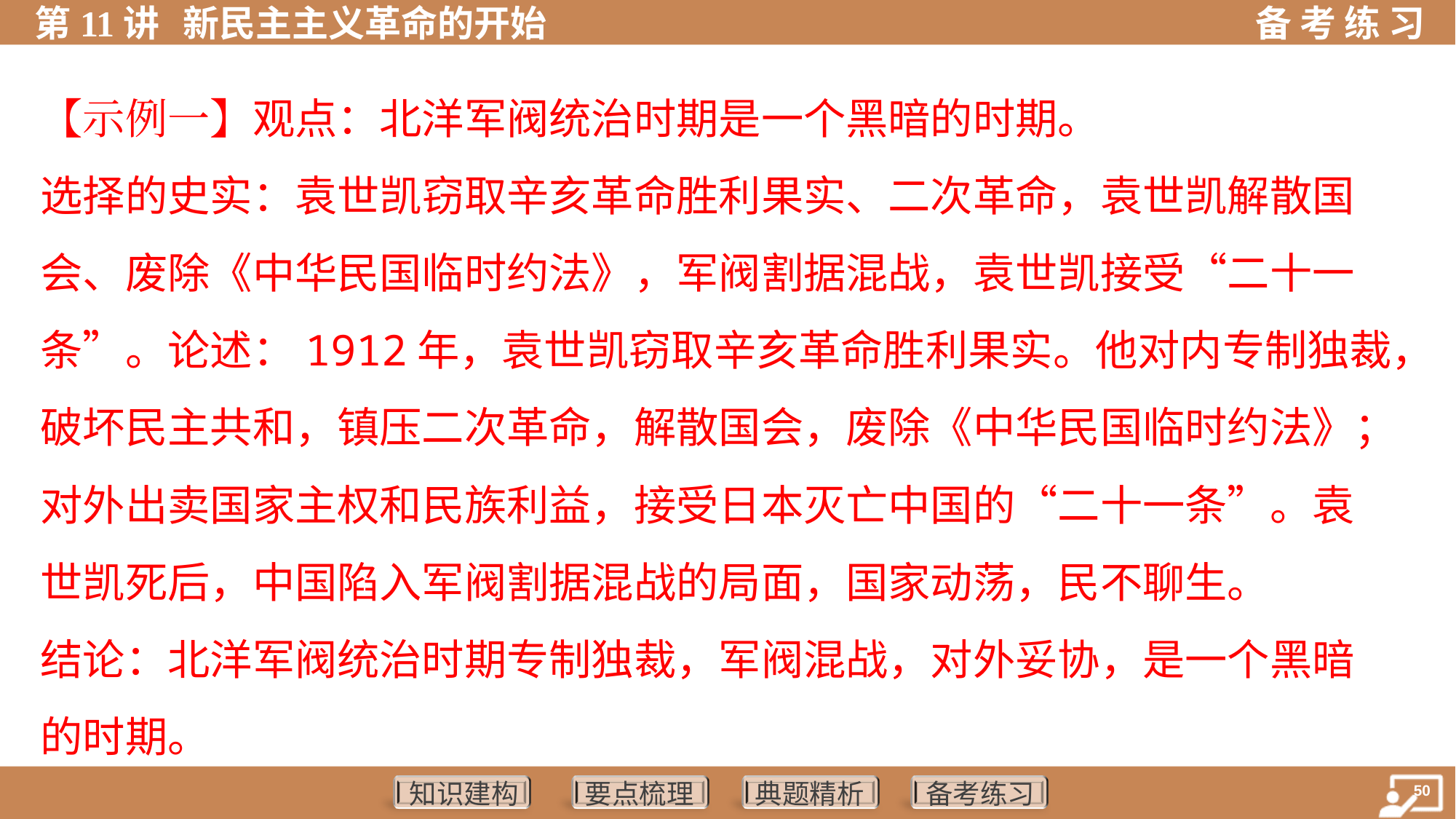

【示例一】观点：北洋军阀统治时期是一个黑暗的时期。
选择的史实：袁世凯窃取辛亥革命胜利果实、二次革命，袁世凯解散国
会、废除《中华民国临时约法》，军阀割据混战，袁世凯接受“二十一
条”。论述：1912年，袁世凯窃取辛亥革命胜利果实。他对内专制独裁，
破坏民主共和，镇压二次革命，解散国会，废除《中华民国临时约法》；
对外出卖国家主权和民族利益，接受日本灭亡中国的“二十一条”。袁
世凯死后，中国陷入军阀割据混战的局面，国家动荡，民不聊生。
结论：北洋军阀统治时期专制独裁，军阀混战，对外妥协，是一个黑暗
的时期。